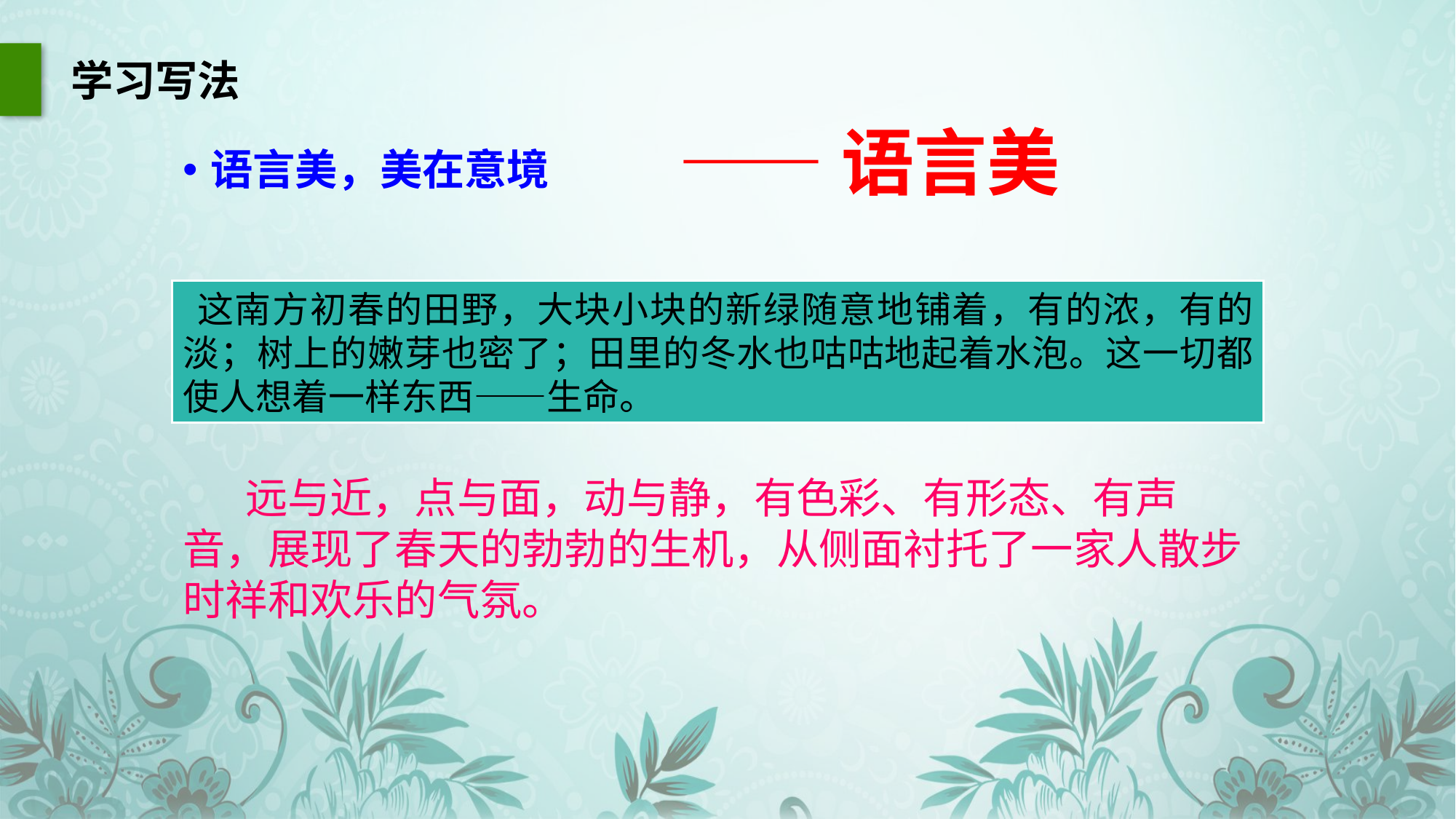

学习写法
# ——语言美
语言美，美在意境

 这南方初春的田野，大块小块的新绿随意地铺着，有的浓，有的淡；树上的嫩芽也密了；田里的冬水也咕咕地起着水泡。这一切都使人想着一样东西——生命。
         远与近，点与面，动与静，有色彩、有形态、有声音，展现了春天的勃勃的生机，从侧面衬托了一家人散步时祥和欢乐的气氛。